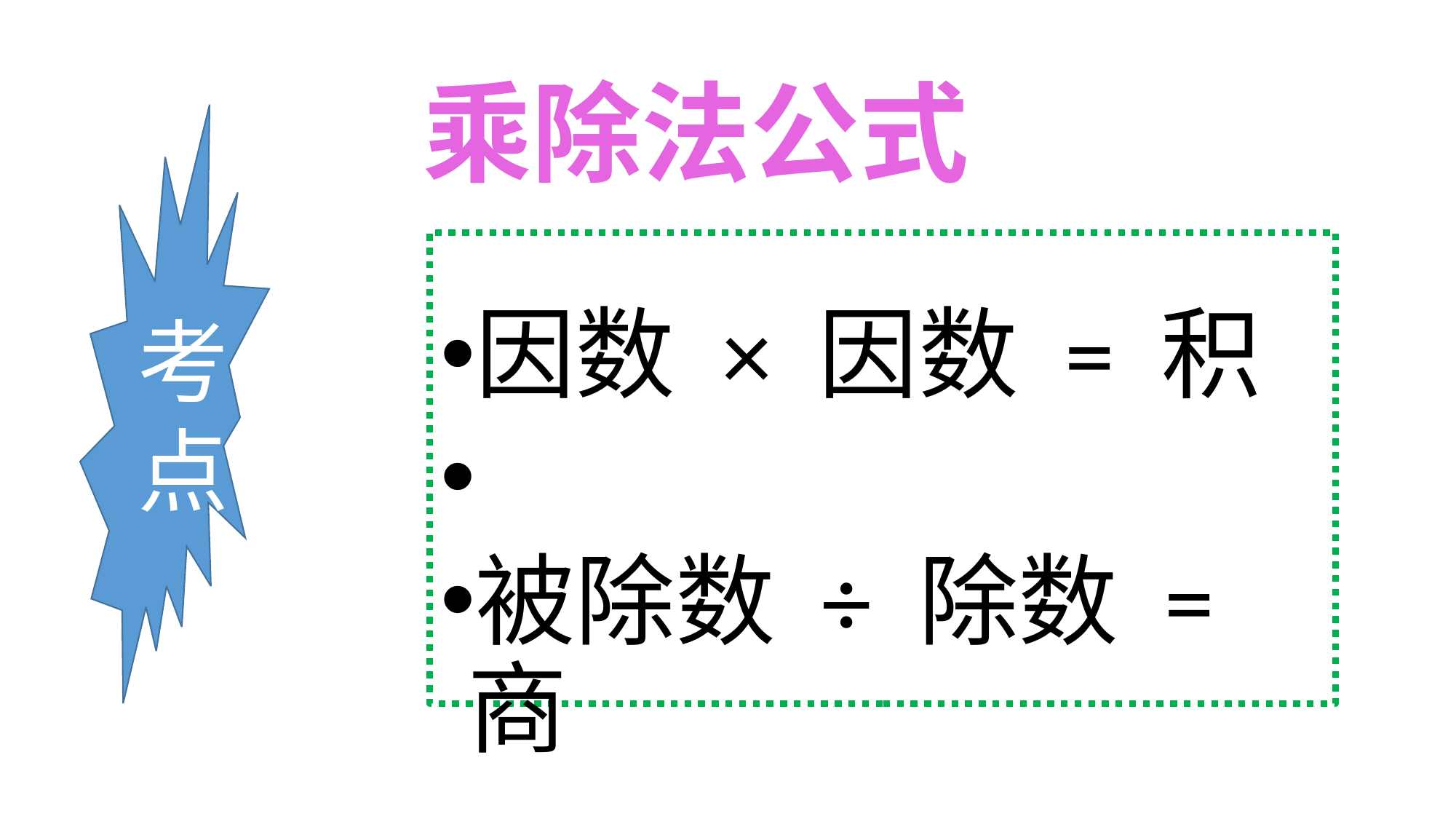

乘除法公式
考点

因数 × 因数 = 积

被除数 ÷ 除数 = 商